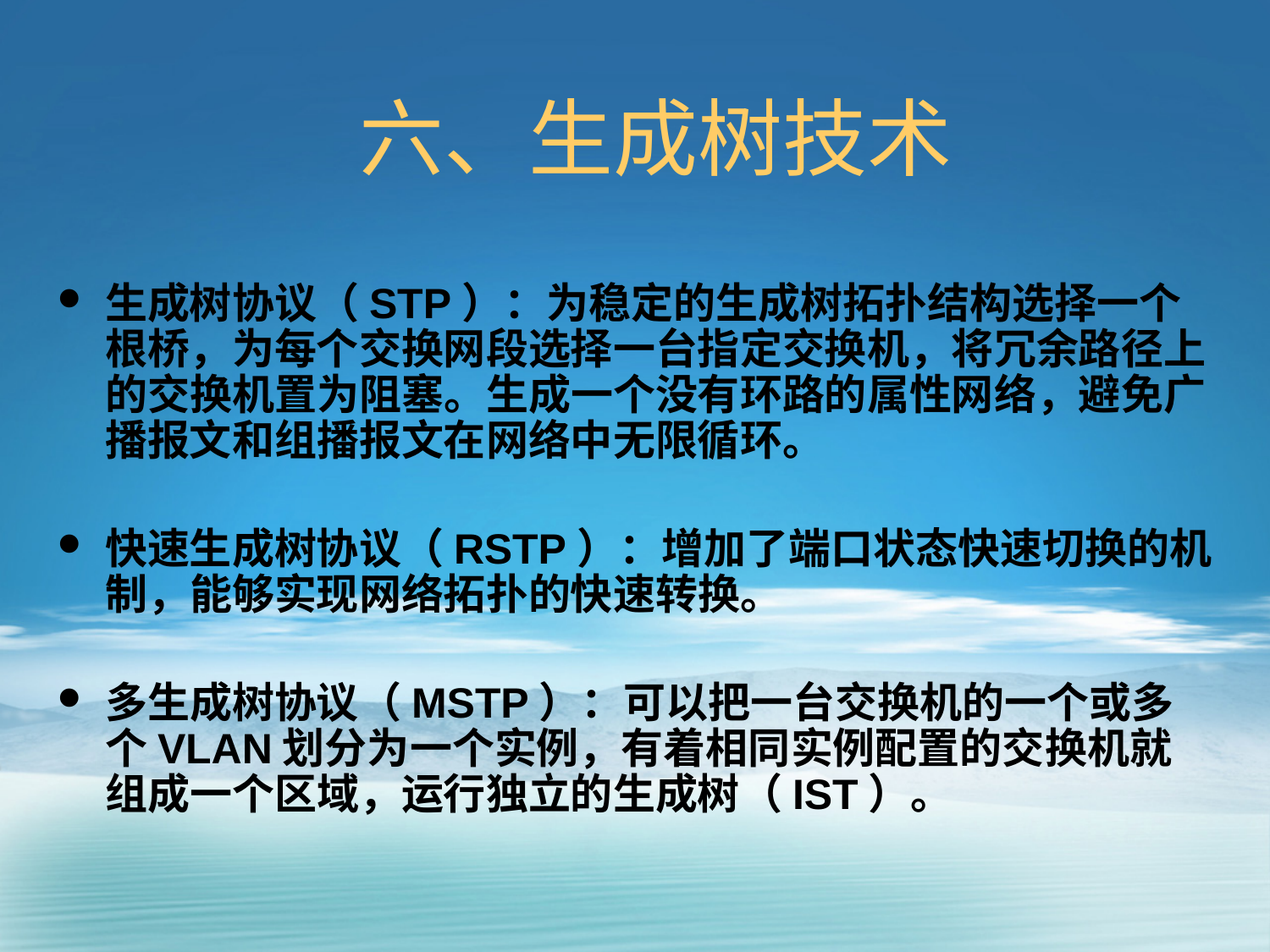

# 六、生成树技术
生成树协议（STP）：为稳定的生成树拓扑结构选择一个根桥，为每个交换网段选择一台指定交换机，将冗余路径上的交换机置为阻塞。生成一个没有环路的属性网络，避免广播报文和组播报文在网络中无限循环。

快速生成树协议（RSTP）：增加了端口状态快速切换的机制，能够实现网络拓扑的快速转换。

多生成树协议（MSTP）：可以把一台交换机的一个或多个VLAN划分为一个实例，有着相同实例配置的交换机就组成一个区域，运行独立的生成树（IST）。